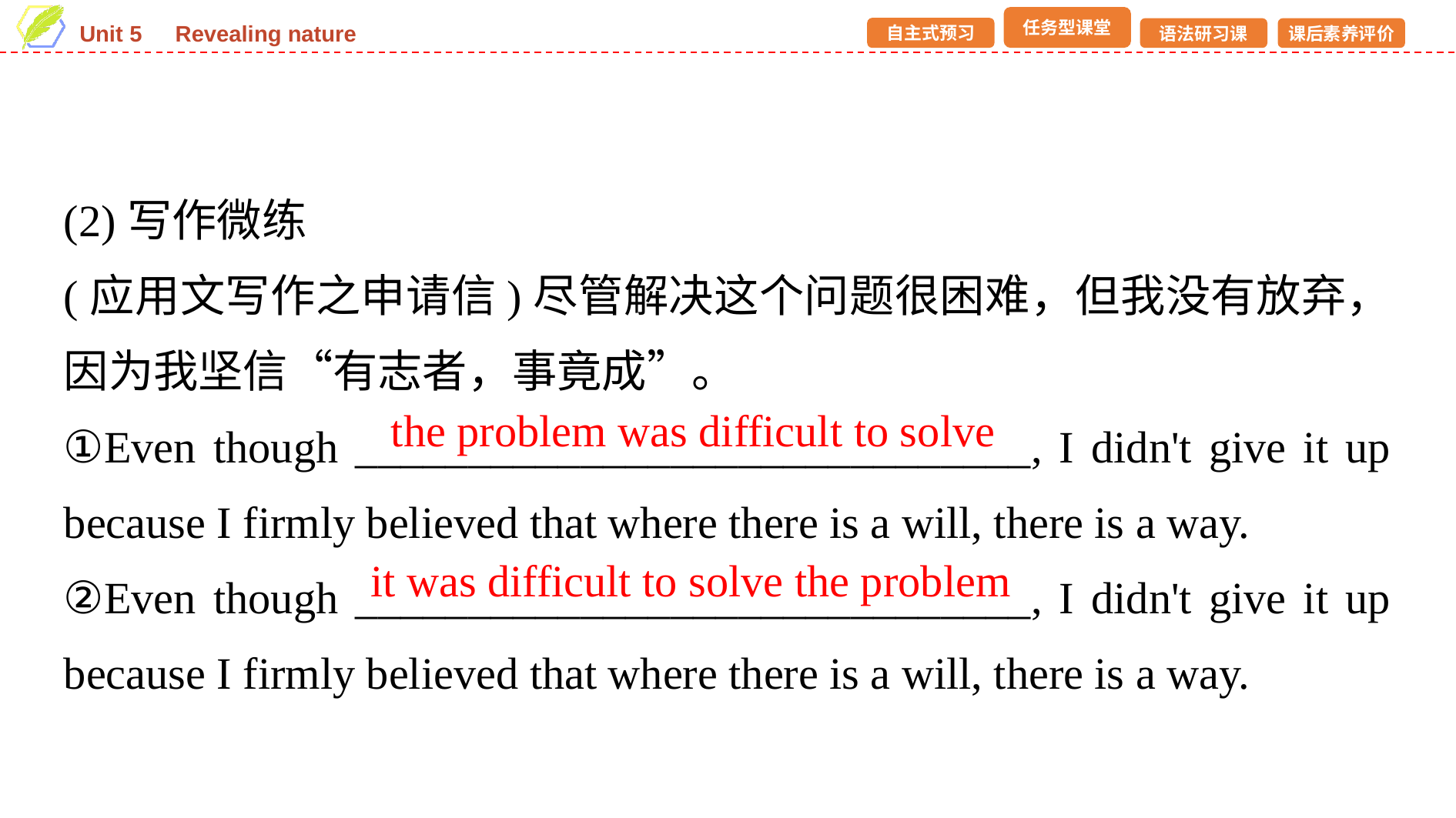

(2)写作微练
(应用文写作之申请信)尽管解决这个问题很困难，但我没有放弃，因为我坚信“有志者，事竟成”。
①Even though ______________________________, I didn't give it up because I firmly believed that where there is a will, there is a way.
②Even though ______________________________, I didn't give it up because I firmly believed that where there is a will, there is a way.
the problem was difficult to solve
it was difficult to solve the problem